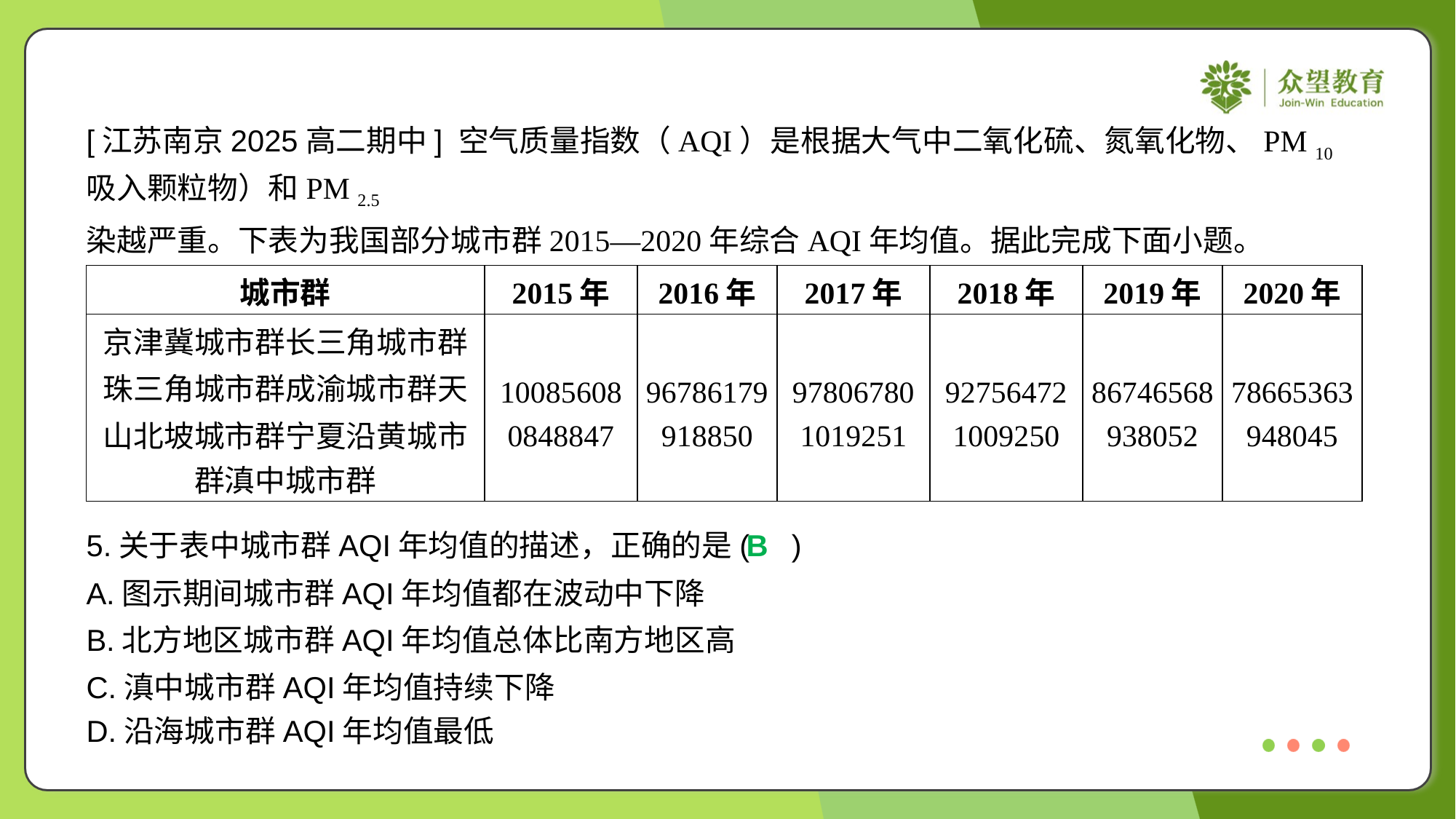

[江苏南京2025高二期中] 空气质量指数（AQI）是根据大气中二氧化硫、氮氧化物、PM 10 （可
吸入颗粒物）和PM 2.5 （细颗粒物）等污染物的浓度计算得出的数据，其数值越大，说明空气污
染越严重。下表为我国部分城市群2015—2020年综合AQI年均值。据此完成下面小题。
| 城市群 | 2015年 | 2016年 | 2017年 | 2018年 | 2019年 | 2020年 |
| --- | --- | --- | --- | --- | --- | --- |
| 京津冀城市群长三角城市群 珠三角城市群成渝城市群天 山北坡城市群宁夏沿黄城市 群滇中城市群 | 10085608 0848847 | 96786179 918850 | 97806780 1019251 | 92756472 1009250 | 86746568 938052 | 78665363 948045 |
B
5.关于表中城市群AQI年均值的描述，正确的是(     )
A.图示期间城市群AQI年均值都在波动中下降
B.北方地区城市群AQI年均值总体比南方地区高
C.滇中城市群AQI年均值持续下降
D.沿海城市群AQI年均值最低